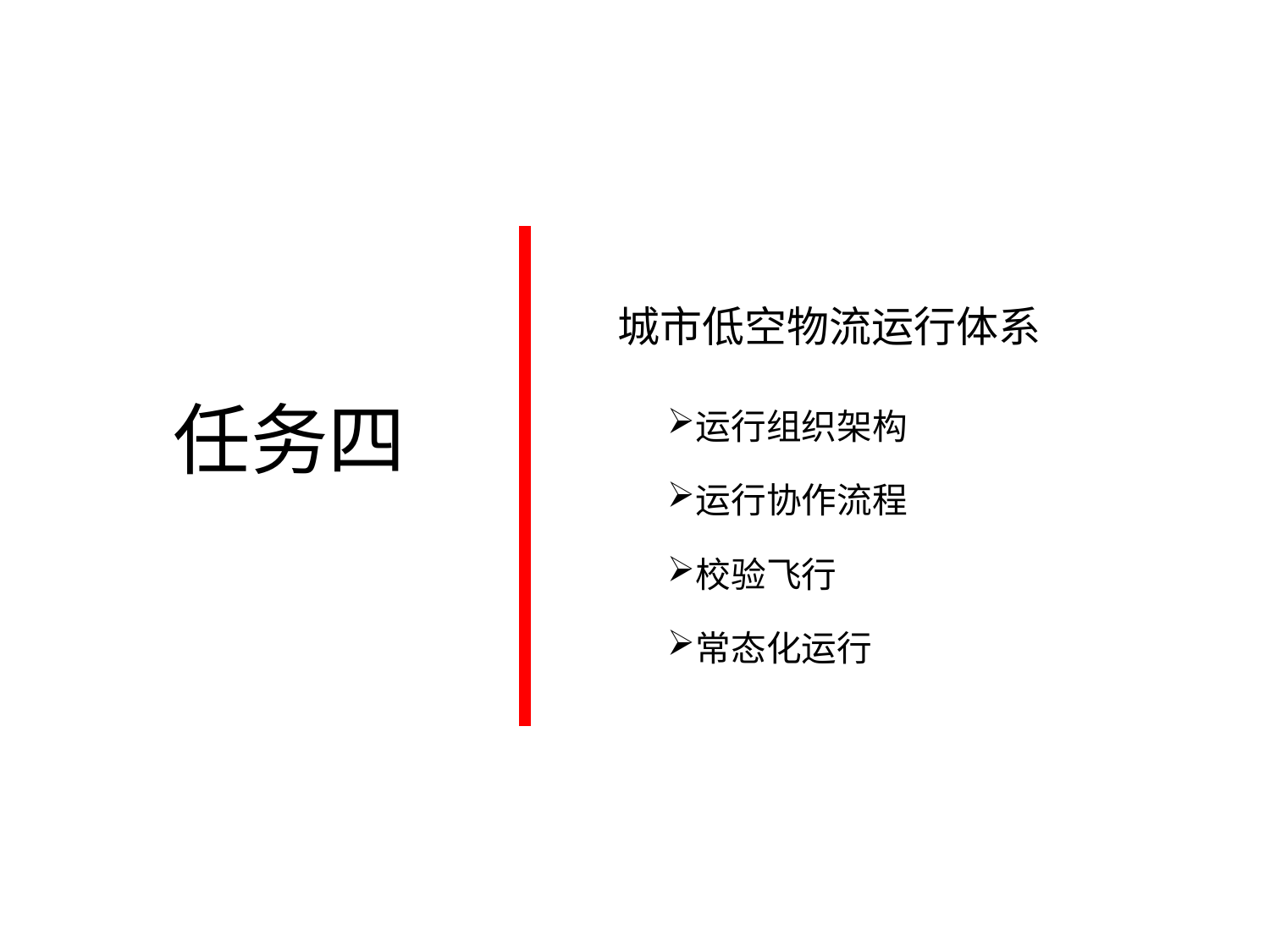

城市低空物流运行体系
运行组织架构
运行协作流程
校验飞行
常态化运行

任务四